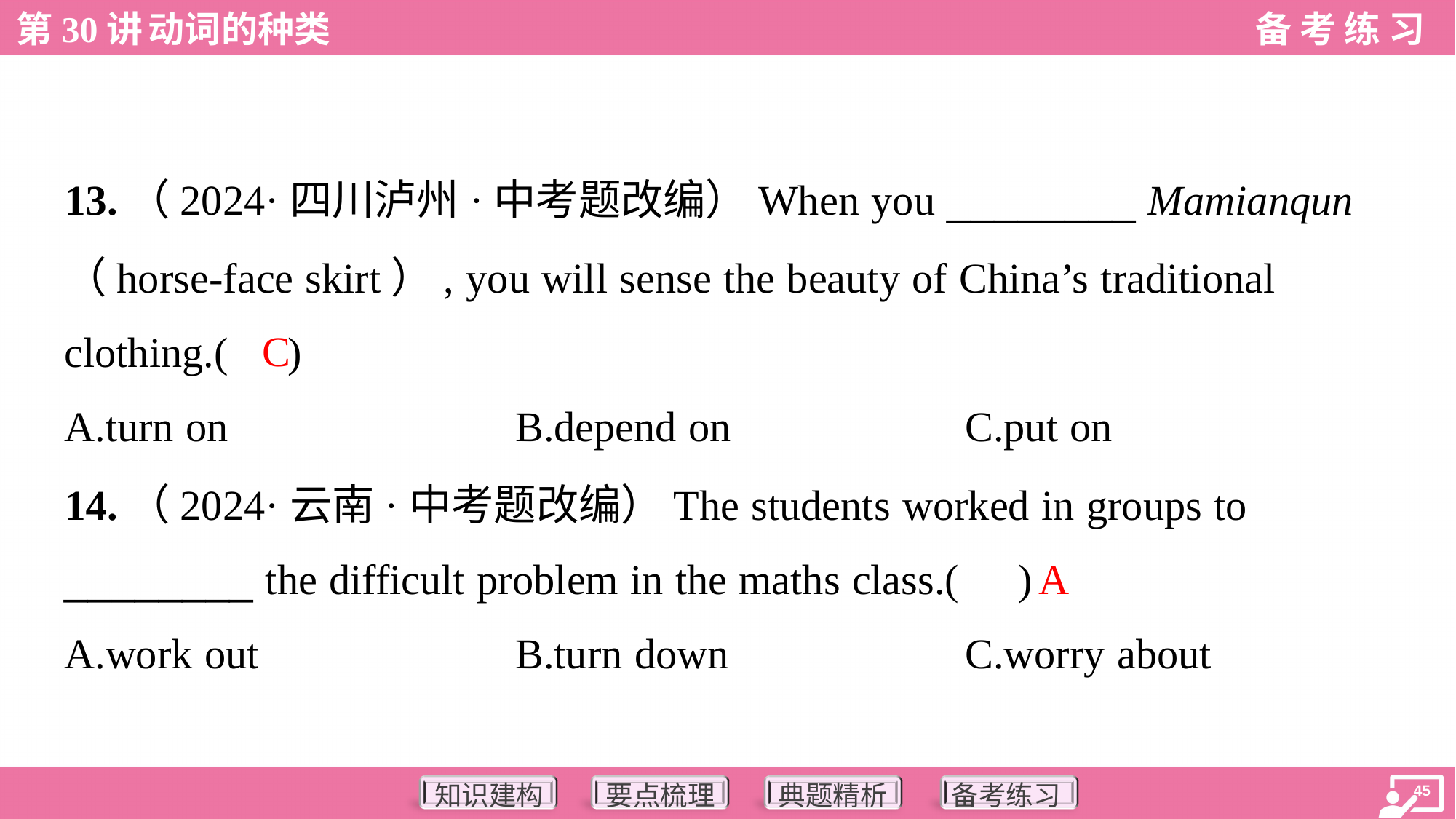

13.（2024·四川泸州·中考题改编）When you ________ Mamianqun
（horse-face skirt）, you will sense the beauty of China’s traditional
clothing.(     )
C
A.turn on	B.depend on	C.put on
14.（2024·云南·中考题改编）The students worked in groups to
________ the difficult problem in the maths class.(     )
A
A.work out	B.turn down	C.worry about